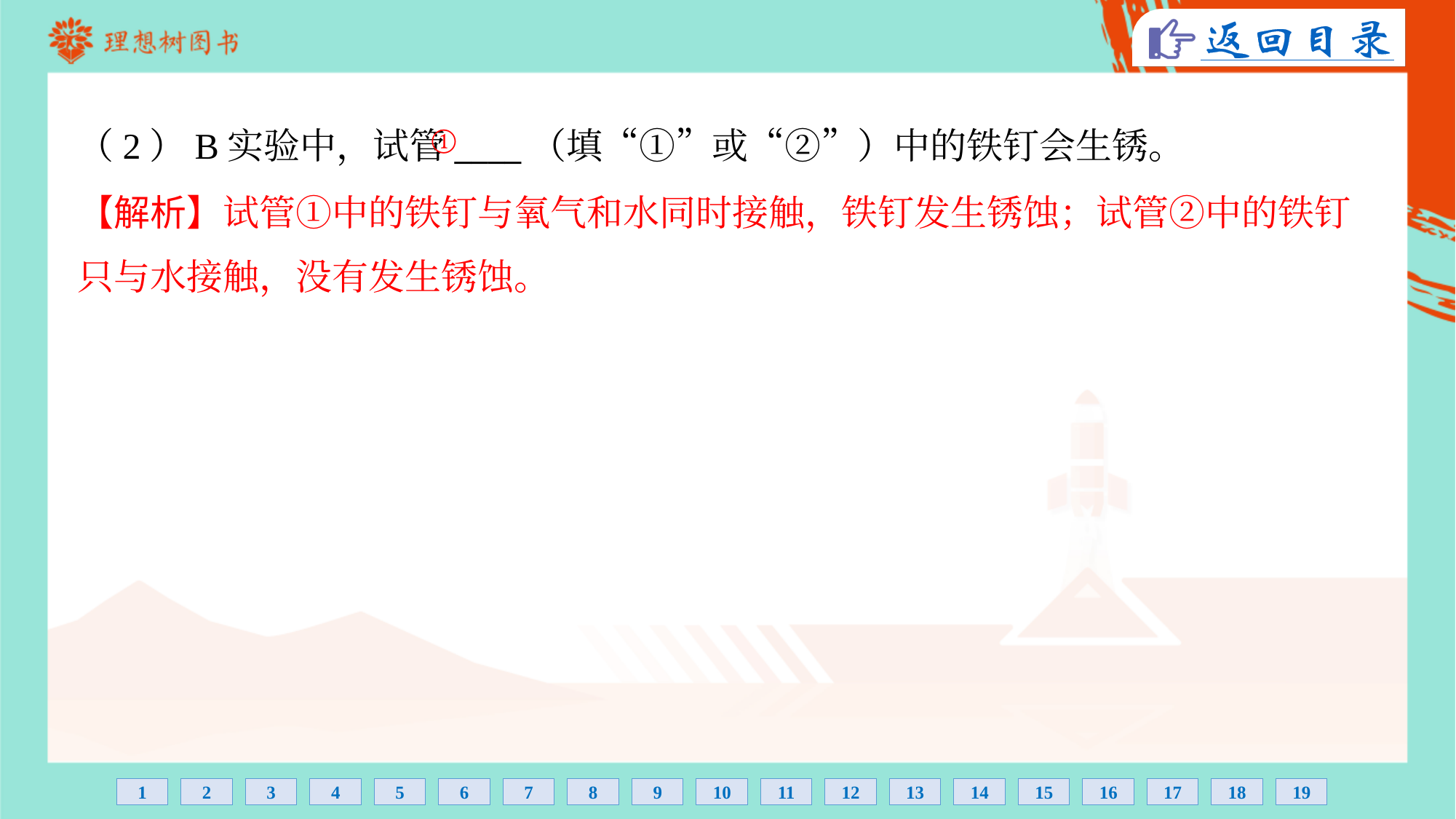

①
（2）B实验中，试管____（填“①”或“②”）中的铁钉会生锈。
【解析】试管①中的铁钉与氧气和水同时接触，铁钉发生锈蚀；试管②中的铁钉
只与水接触，没有发生锈蚀。